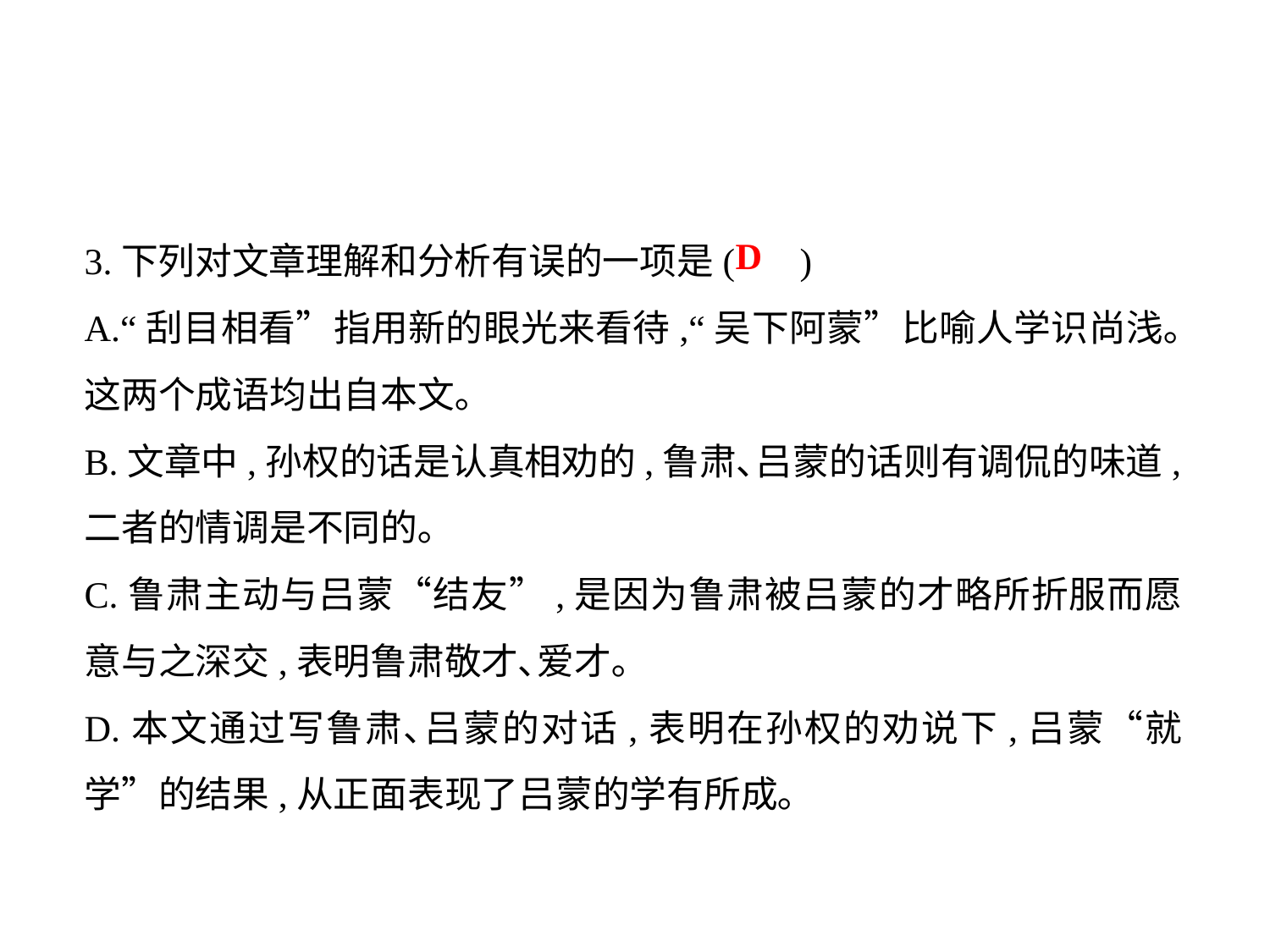

3.下列对文章理解和分析有误的一项是(       )
A.“刮目相看”指用新的眼光来看待,“吴下阿蒙”比喻人学识尚浅｡这两个成语均出自本文｡
B.文章中,孙权的话是认真相劝的,鲁肃､吕蒙的话则有调侃的味道,二者的情调是不同的｡
C.鲁肃主动与吕蒙“结友”,是因为鲁肃被吕蒙的才略所折服而愿意与之深交,表明鲁肃敬才､爱才｡
D.本文通过写鲁肃､吕蒙的对话,表明在孙权的劝说下,吕蒙“就学”的结果,从正面表现了吕蒙的学有所成｡
D